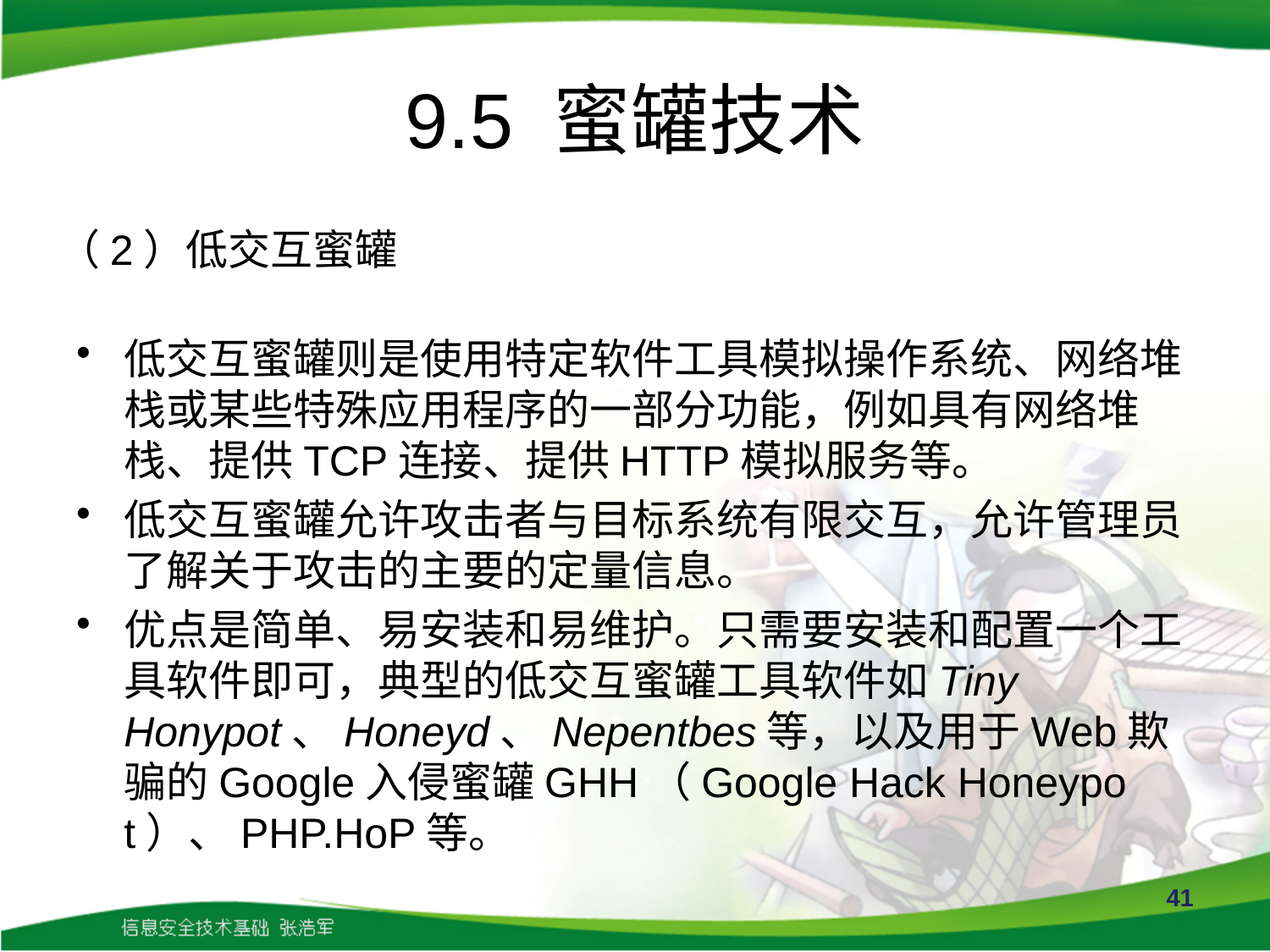

# 9.5 蜜罐技术
（2）低交互蜜罐
低交互蜜罐则是使用特定软件工具模拟操作系统、网络堆栈或某些特殊应用程序的一部分功能，例如具有网络堆栈、提供TCP连接、提供HTTP模拟服务等。
低交互蜜罐允许攻击者与目标系统有限交互，允许管理员了解关于攻击的主要的定量信息。
优点是简单、易安装和易维护。只需要安装和配置一个工具软件即可，典型的低交互蜜罐工具软件如Tiny Honypot、Honeyd、Nepentbes等，以及用于Web欺骗的Google入侵蜜罐GHH（Google Hack Honeypot）、PHP.HoP等。
41